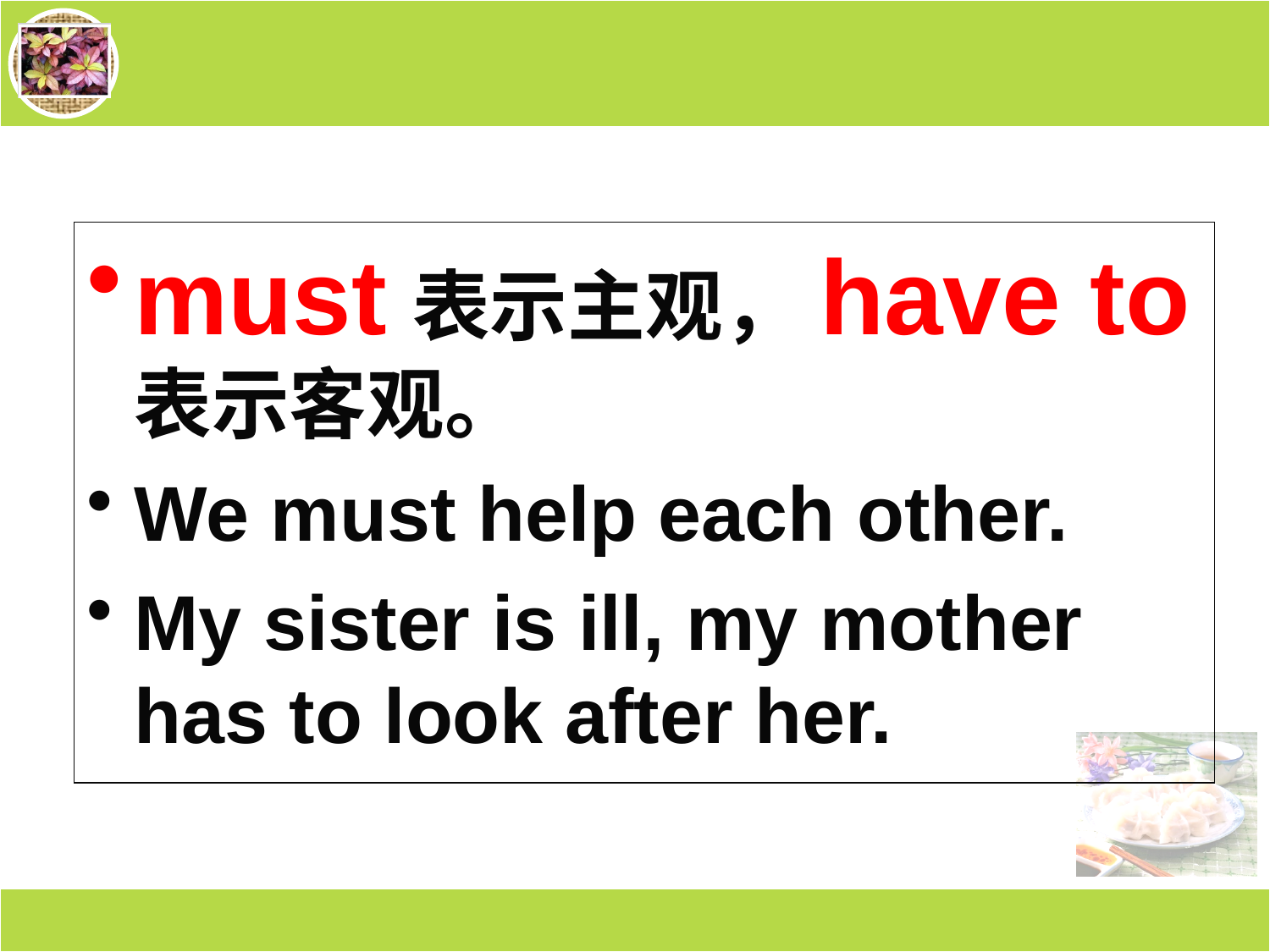

must表示主观，have to表示客观。
We must help each other.
My sister is ill, my mother has to look after her.